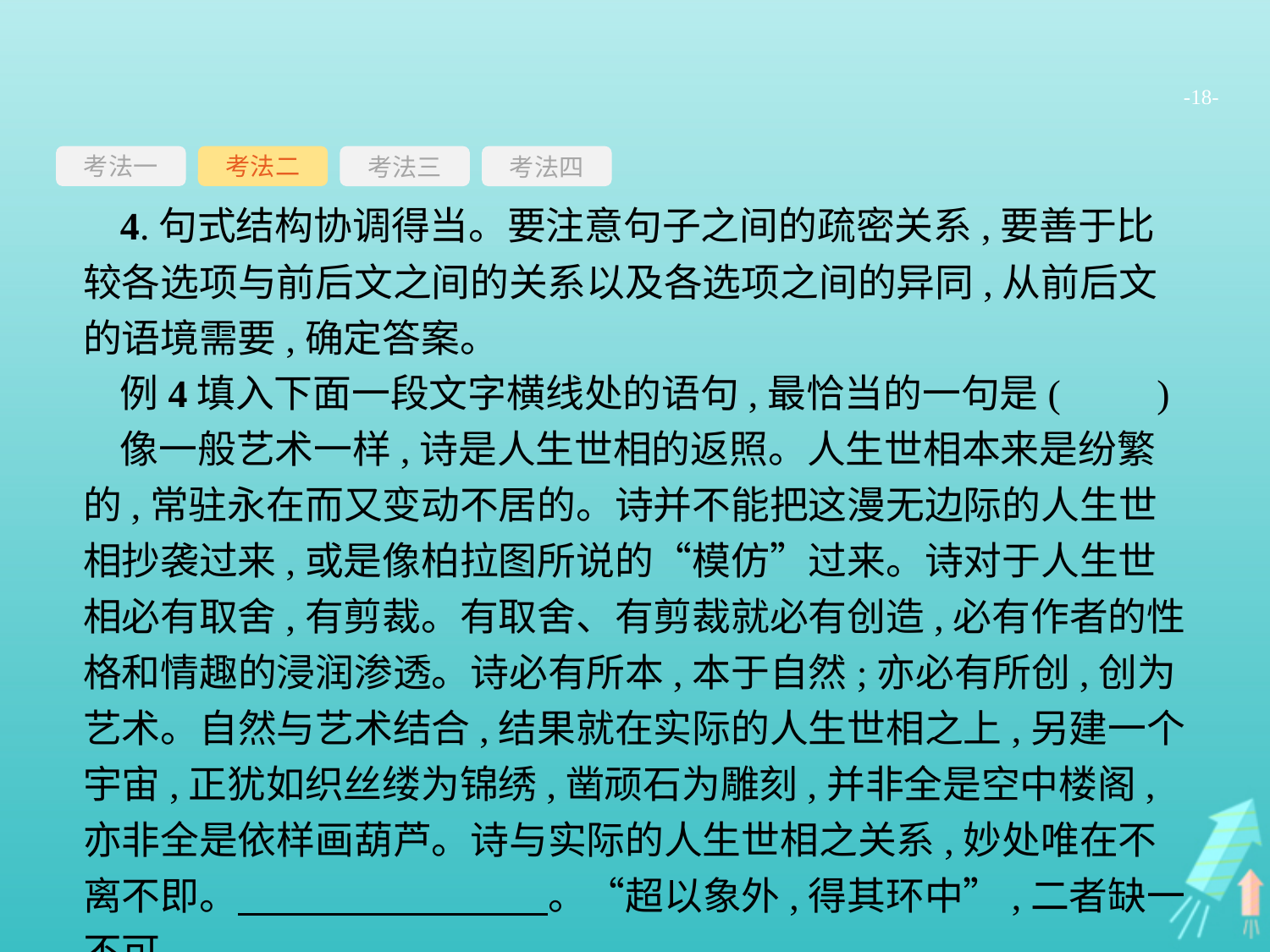

-18-
考法一
考法三
考法四
考法二
4.句式结构协调得当。要注意句子之间的疏密关系,要善于比较各选项与前后文之间的关系以及各选项之间的异同,从前后文的语境需要,确定答案。
例4填入下面一段文字横线处的语句,最恰当的一句是(　　)
像一般艺术一样,诗是人生世相的返照。人生世相本来是纷繁的,常驻永在而又变动不居的。诗并不能把这漫无边际的人生世相抄袭过来,或是像柏拉图所说的“模仿”过来。诗对于人生世相必有取舍,有剪裁。有取舍、有剪裁就必有创造,必有作者的性格和情趣的浸润渗透。诗必有所本,本于自然;亦必有所创,创为艺术。自然与艺术结合,结果就在实际的人生世相之上,另建一个宇宙,正犹如织丝缕为锦绣,凿顽石为雕刻,并非全是空中楼阁,亦非全是依样画葫芦。诗与实际的人生世相之关系,妙处唯在不离不即。　　　　　　　　。“超以象外,得其环中”,二者缺一不可。